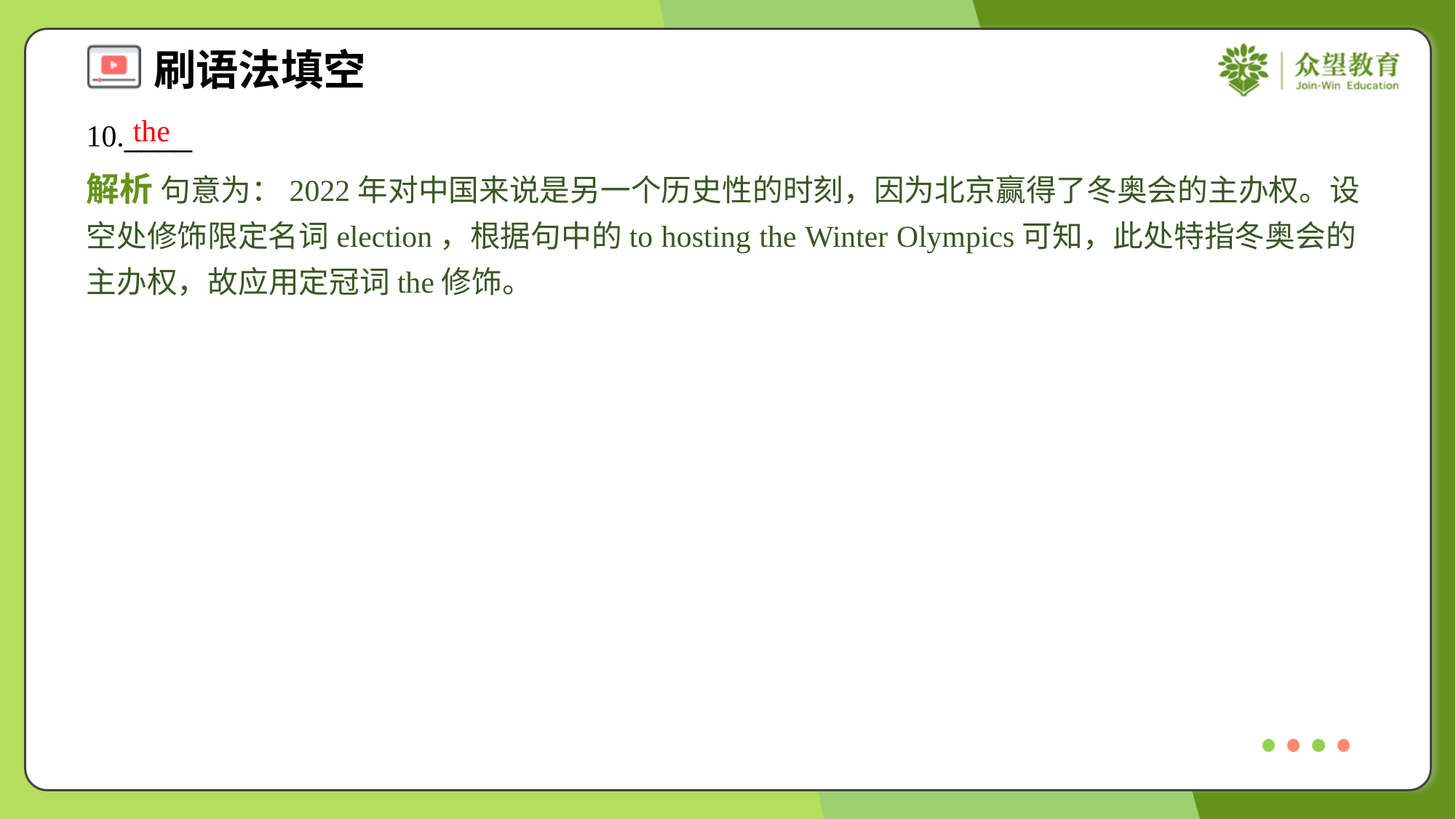

the
10.____
解析 句意为：2022年对中国来说是另一个历史性的时刻，因为北京赢得了冬奥会的主办权。设空处修饰限定名词election，根据句中的to hosting the Winter Olympics可知，此处特指冬奥会的主办权，故应用定冠词the修饰。